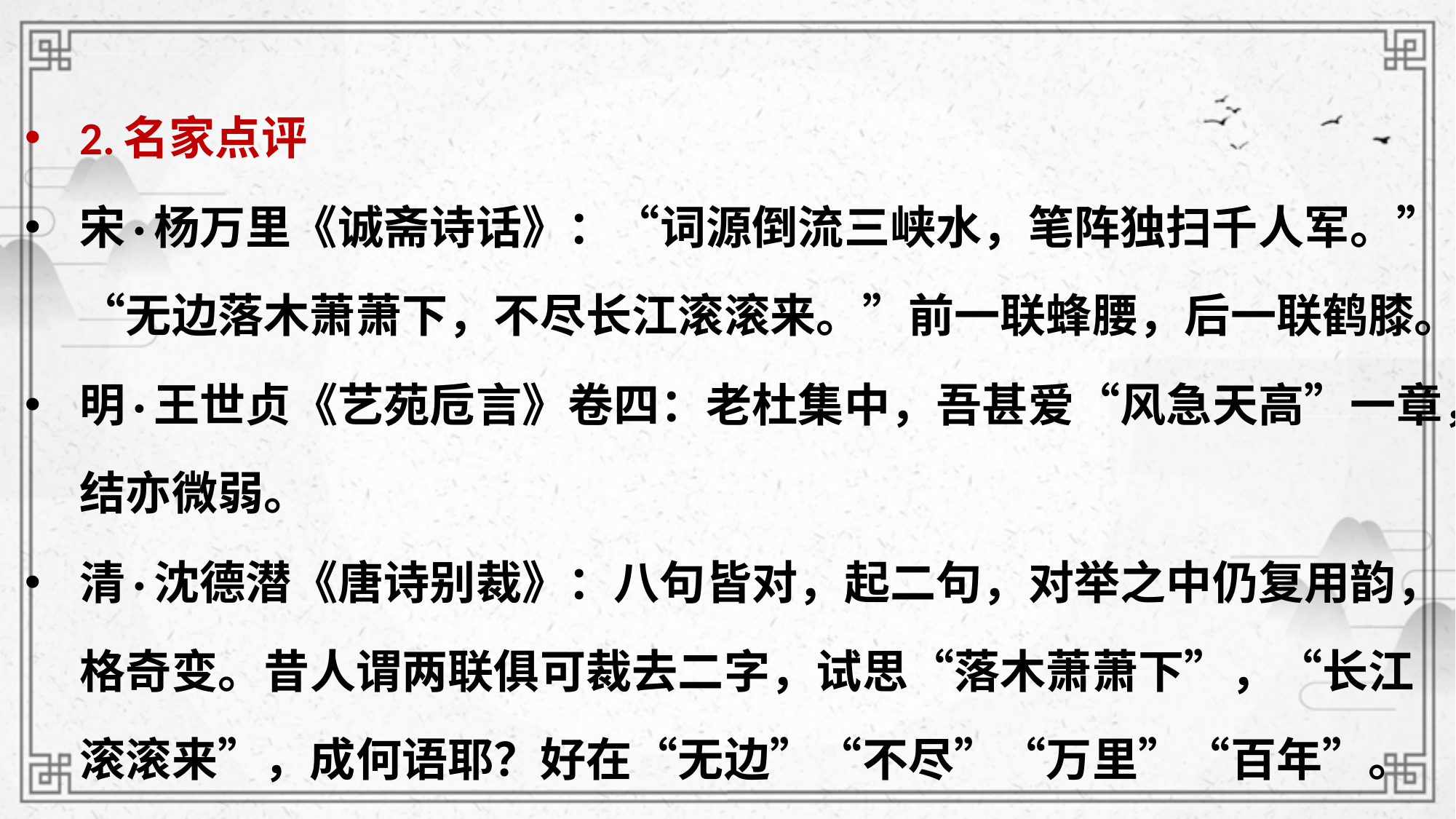

2.名家点评
宋·杨万里《诚斋诗话》：“词源倒流三峡水，笔阵独扫千人军。”“无边落木萧萧下，不尽长江滚滚来。”前一联蜂腰，后一联鹤膝。
明·王世贞《艺苑卮言》卷四：老杜集中，吾甚爱“风急天高”一章，结亦微弱。
清·沈德潜《唐诗别裁》：八句皆对，起二句，对举之中仍复用韵，格奇变。昔人谓两联俱可裁去二字，试思“落木萧萧下”，“长江滚滚来”，成何语耶？好在“无边”“不尽”“万里”“百年”。